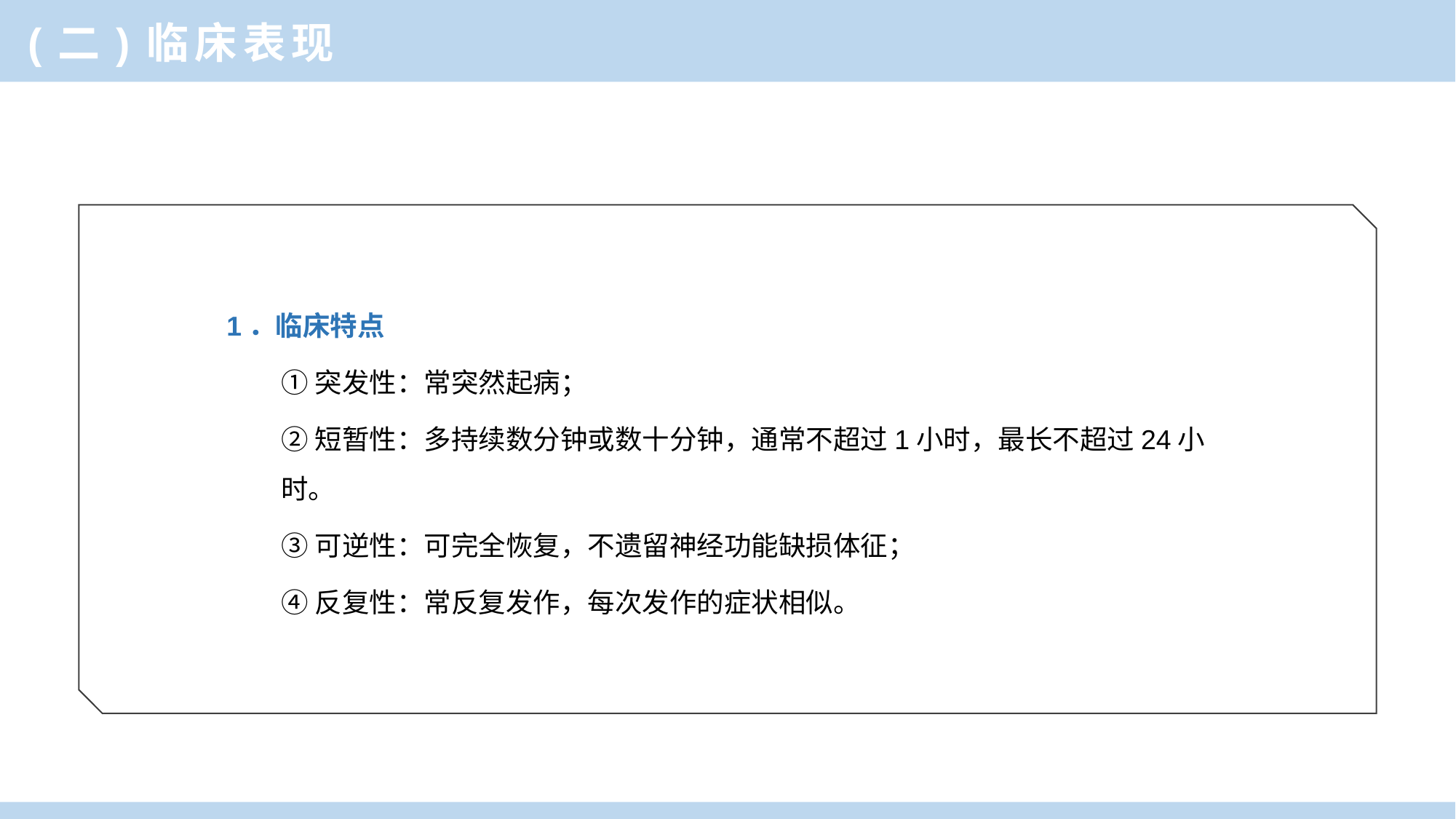

(二)临床表现

1．临床特点
①突发性：常突然起病；
②短暂性：多持续数分钟或数十分钟，通常不超过1小时，最长不超过24小时。
③可逆性：可完全恢复，不遗留神经功能缺损体征；
④反复性：常反复发作，每次发作的症状相似。